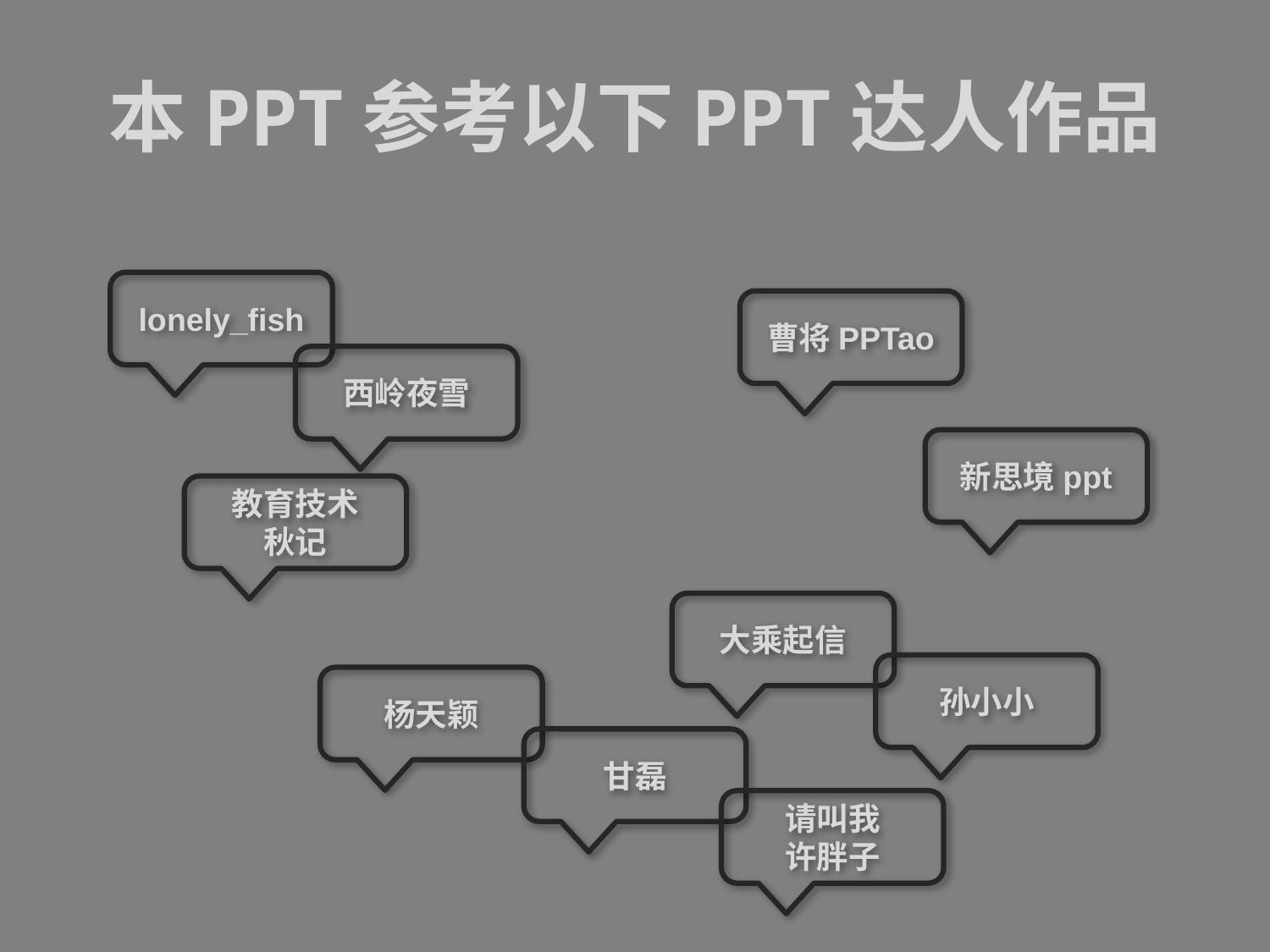

本PPT参考以下PPT达人作品
lonely_fish
曹将PPTao
西岭夜雪
新思境ppt
教育技术
秋记
大乘起信
孙小小
杨天颖
甘磊
请叫我
许胖子